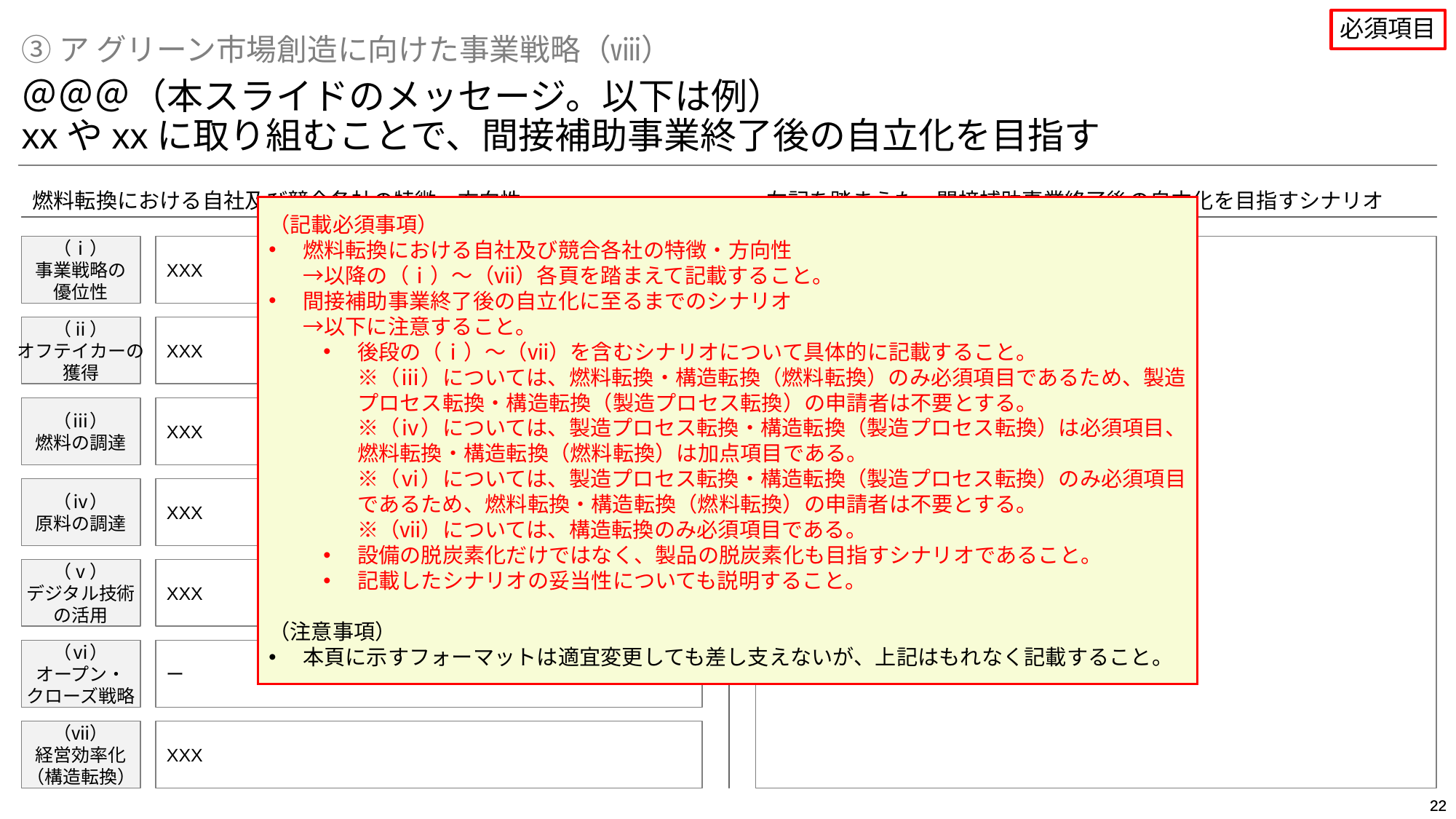

必須項目
③ア グリーン市場創造に向けた事業戦略（ⅷ）
＠＠＠（本スライドのメッセージ。以下は例）
xxやxxに取り組むことで、間接補助事業終了後の自立化を目指す
燃料転換における自社及び競合各社の特徴・方向性
左記を踏まえた、間接補助事業終了後の自立化を目指すシナリオ
（記載必須事項）
燃料転換における自社及び競合各社の特徴・方向性
→以降の（ⅰ）～（ⅶ）各頁を踏まえて記載すること。
間接補助事業終了後の自立化に至るまでのシナリオ
→以下に注意すること。
後段の（ⅰ）～（ⅶ）を含むシナリオについて具体的に記載すること。
※（ⅲ）については、燃料転換・構造転換（燃料転換）のみ必須項目であるため、製造プロセス転換・構造転換（製造プロセス転換）の申請者は不要とする。
※（ⅳ）については、製造プロセス転換・構造転換（製造プロセス転換）は必須項目、燃料転換・構造転換（燃料転換）は加点項目である。
※（ⅵ）については、製造プロセス転換・構造転換（製造プロセス転換）のみ必須項目であるため、燃料転換・構造転換（燃料転換）の申請者は不要とする。
※（ⅶ）については、構造転換のみ必須項目である。
設備の脱炭素化だけではなく、製品の脱炭素化も目指すシナリオであること。
記載したシナリオの妥当性についても説明すること。

（注意事項）
本頁に示すフォーマットは適宜変更しても差し支えないが、上記はもれなく記載すること。
（ⅰ）
事業戦略の
優位性
XXX
XXX
（ⅱ）
オフテイカーの
獲得
XXX
（ⅲ）
燃料の調達
XXX
（ⅳ）
原料の調達
XXX

（ⅴ）
デジタル技術
の活用
XXX
（ⅵ）
オープン・
クローズ戦略
ー
（ⅶ）
経営効率化
（構造転換）
XXX